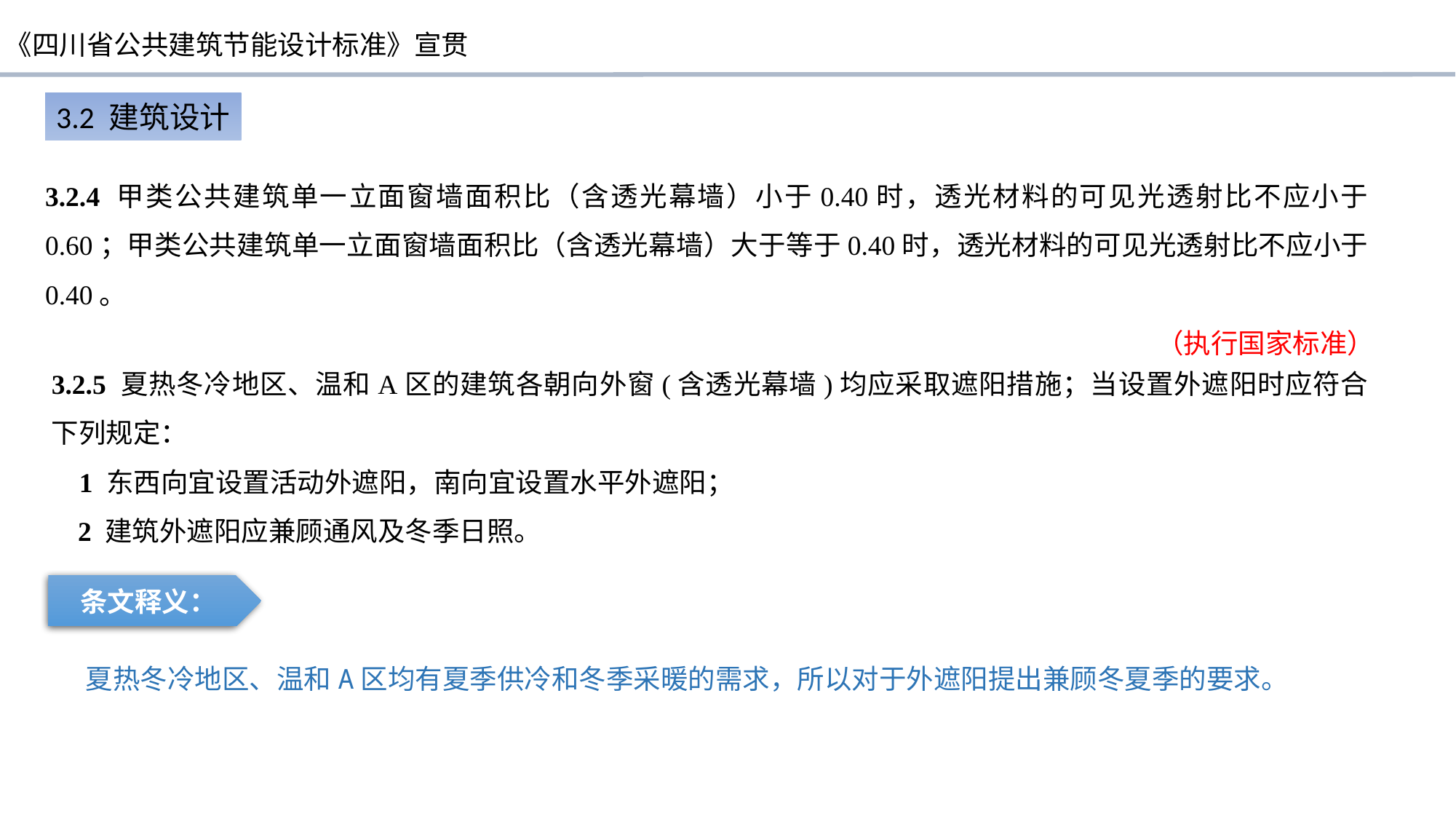

3.2 建筑设计
3.2.4 甲类公共建筑单一立面窗墙面积比（含透光幕墙）小于0.40时，透光材料的可见光透射比不应小于0.60；甲类公共建筑单一立面窗墙面积比（含透光幕墙）大于等于0.40时，透光材料的可见光透射比不应小于0.40。
（执行国家标准）

3.2.5 夏热冬冷地区、温和A区的建筑各朝向外窗(含透光幕墙)均应采取遮阳措施；当设置外遮阳时应符合下列规定：
    1 东西向宜设置活动外遮阳，南向宜设置水平外遮阳；
     2 建筑外遮阳应兼顾通风及冬季日照。
条文释义：
夏热冬冷地区、温和A区均有夏季供冷和冬季采暖的需求，所以对于外遮阳提出兼顾冬夏季的要求。